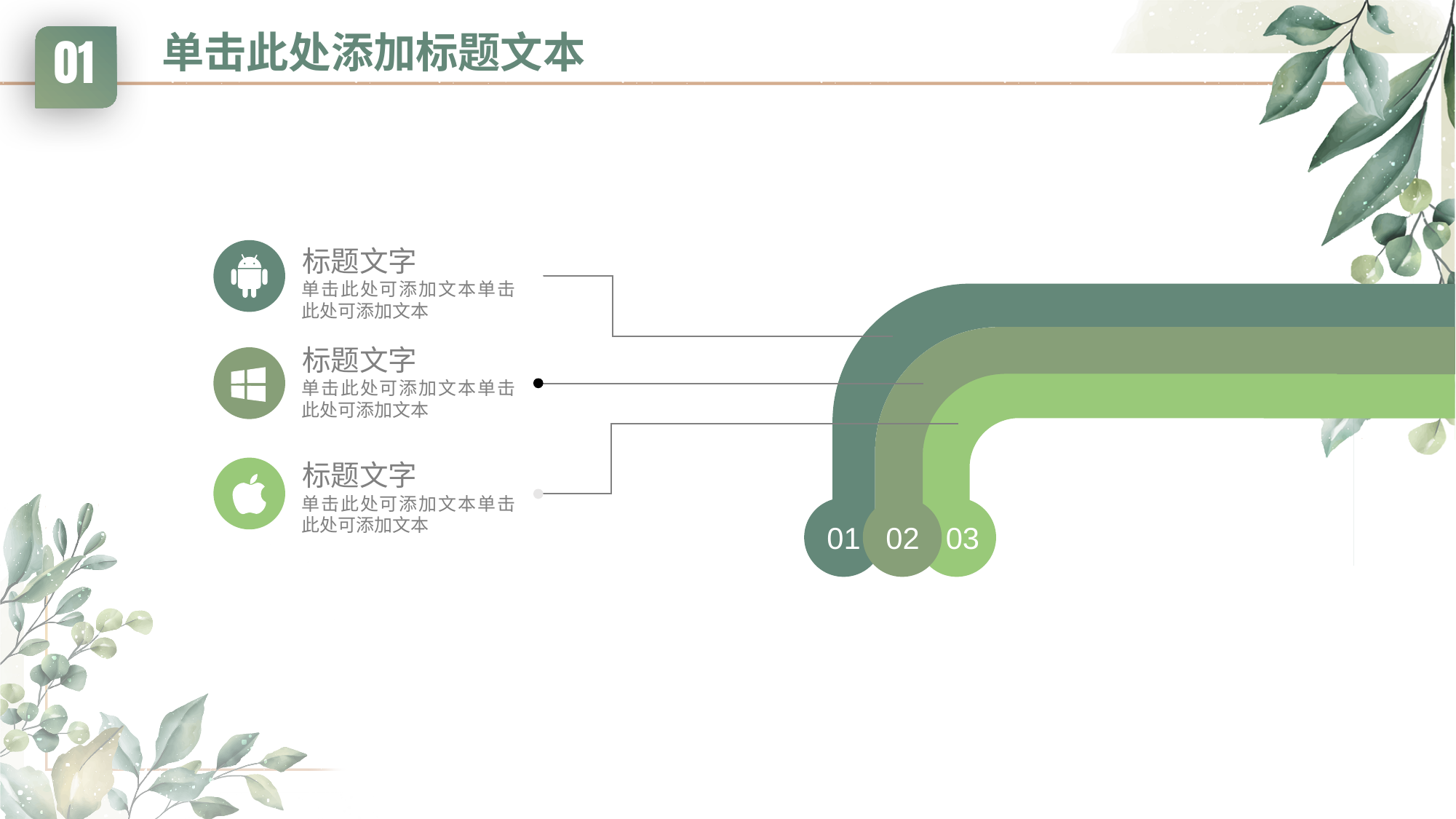

# 单击此处添加标题文本
01
标题文字
单击此处可添加文本单击此处可添加文本

01

02
标题文字
单击此处可添加文本单击此处可添加文本

03

标题文字
单击此处可添加文本单击此处可添加文本